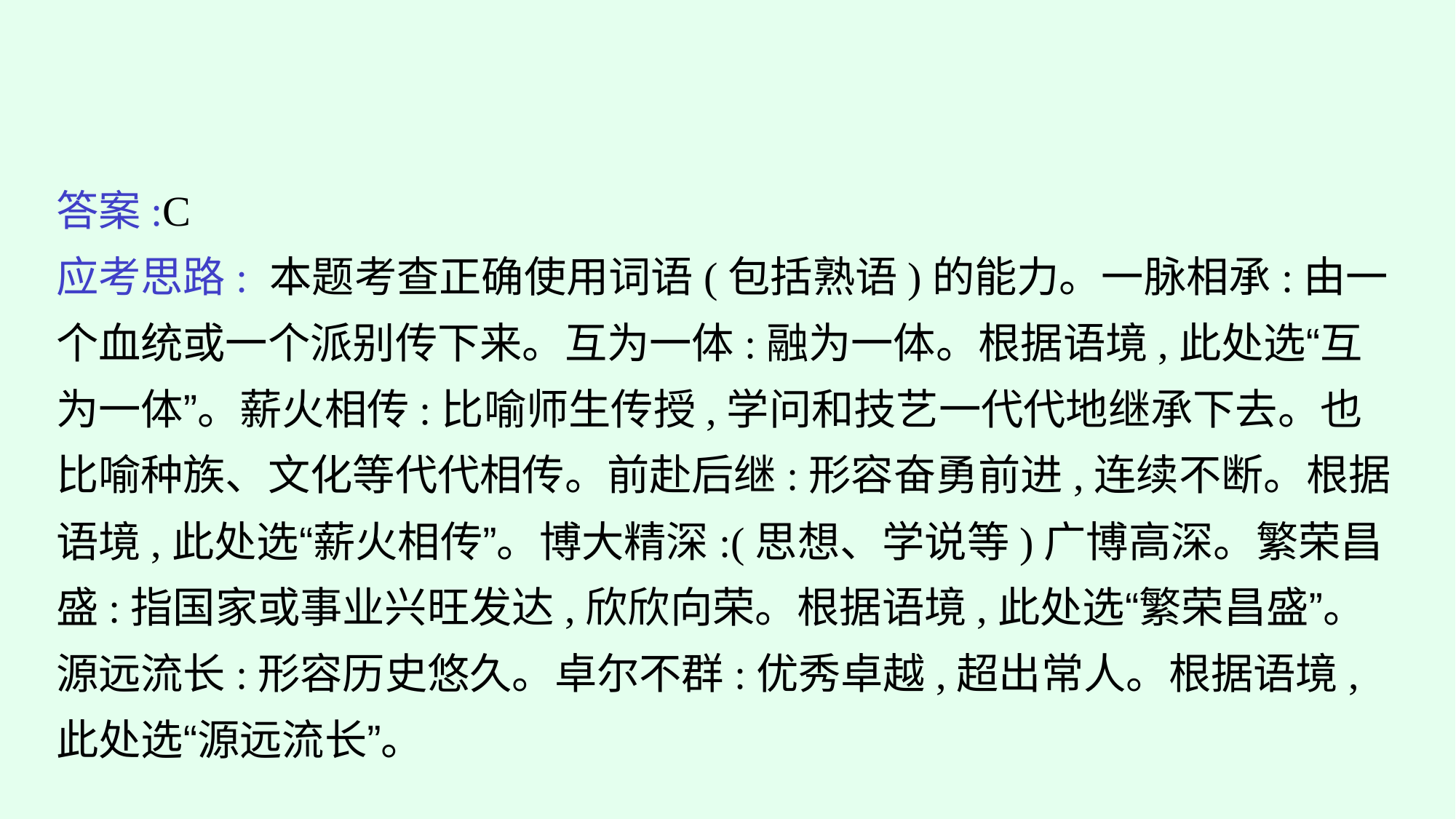

答案:C
应考思路: 本题考查正确使用词语(包括熟语)的能力。一脉相承:由一个血统或一个派别传下来。互为一体:融为一体。根据语境,此处选“互为一体”。薪火相传:比喻师生传授,学问和技艺一代代地继承下去。也比喻种族、文化等代代相传。前赴后继:形容奋勇前进,连续不断。根据语境,此处选“薪火相传”。博大精深:(思想、学说等)广博高深。繁荣昌盛:指国家或事业兴旺发达,欣欣向荣。根据语境,此处选“繁荣昌盛”。源远流长:形容历史悠久。卓尔不群:优秀卓越,超出常人。根据语境,此处选“源远流长”。